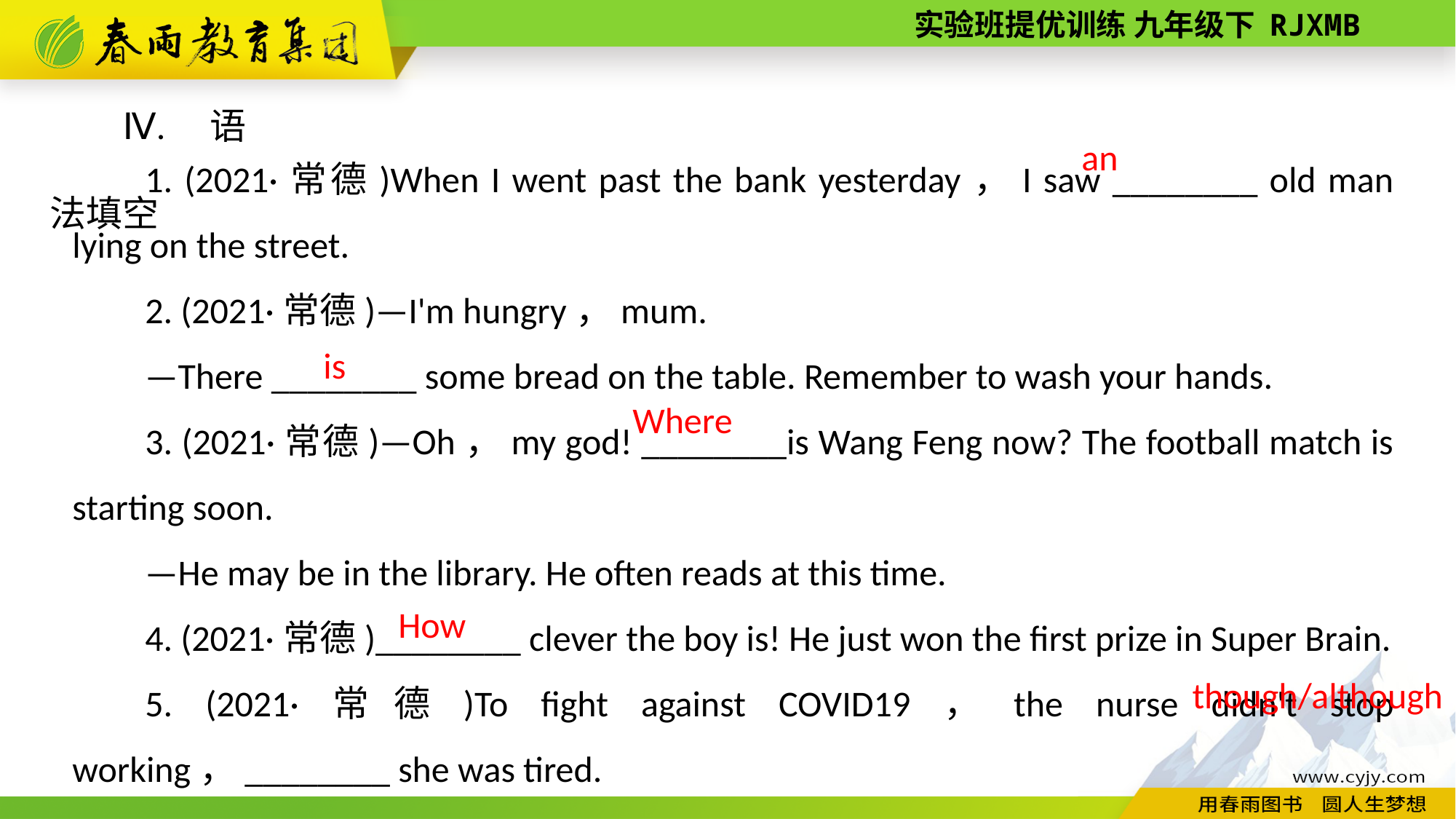

Ⅳ. 语法填空
1. (2021·常德)When I went past the bank yesterday，I saw ________ old man lying on the street.
2. (2021·常德)—I'm hungry，mum.
—There ________ some bread on the table. Remember to wash your hands.
3. (2021·常德)—Oh，my god! ________is Wang Feng now? The football match is starting soon.
—He may be in the library. He often reads at this time.
4. (2021·常德)________ clever the boy is! He just won the first prize in Super Brain.
5. (2021·常德)To fight against COVID­19，the nurse didn't stop working，________ she was tired.
an
is
Where
How
though/although